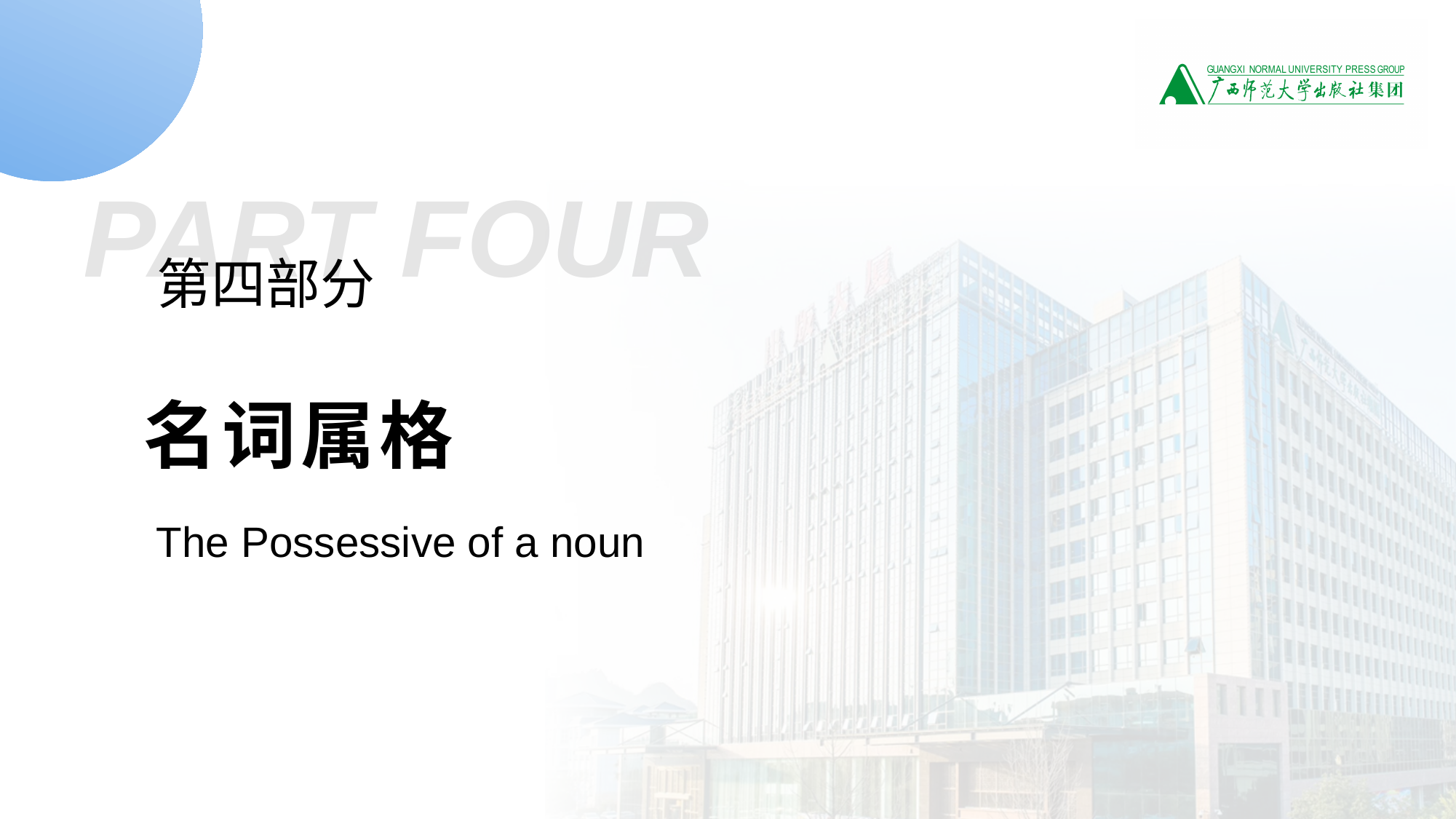

PART FOUR
第四部分
名词属格
The Possessive of a noun